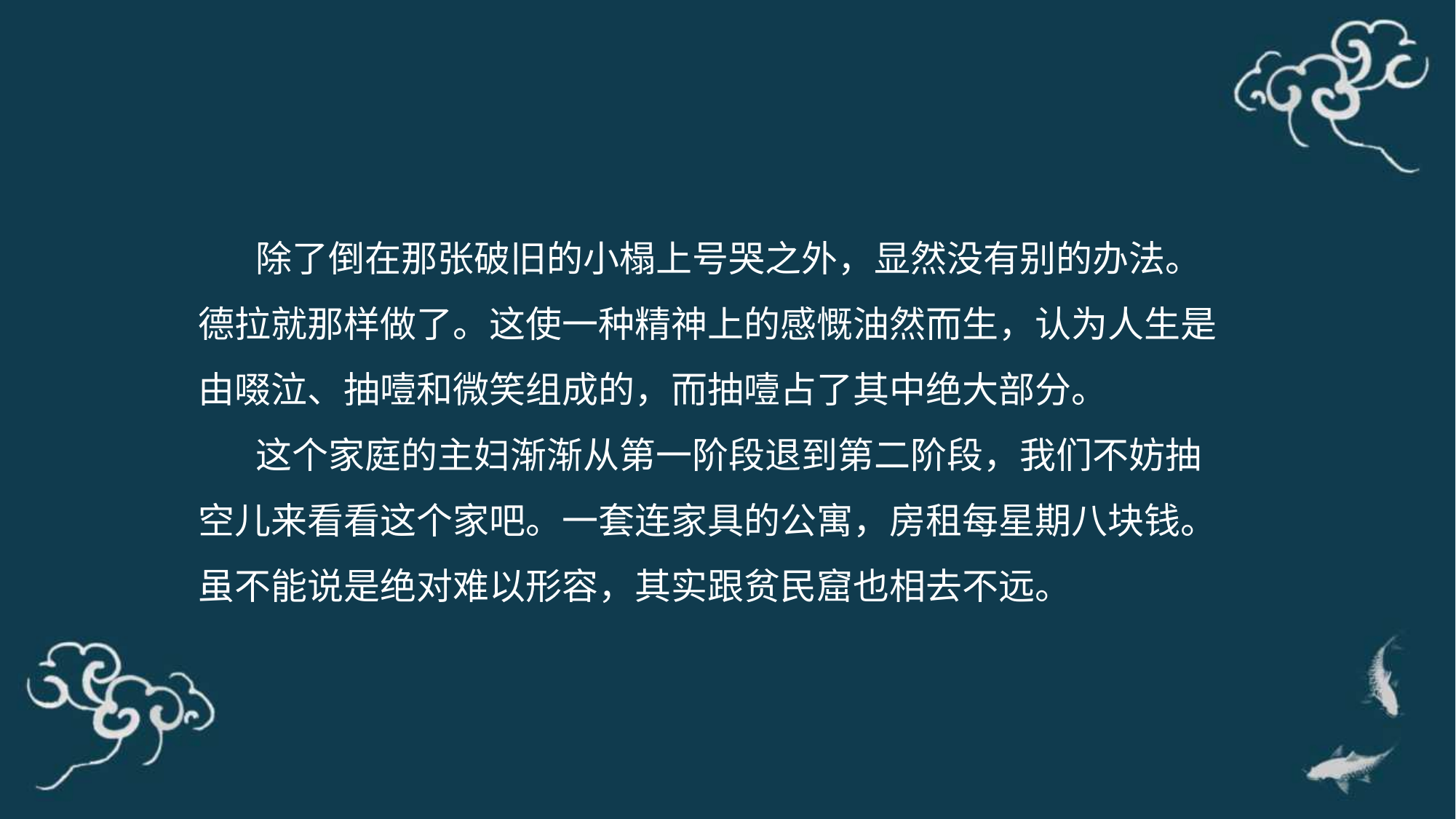

除了倒在那张破旧的小榻上号哭之外，显然没有别的办法。德拉就那样做了。这使一种精神上的感慨油然而生，认为人生是由啜泣、抽噎和微笑组成的，而抽噎占了其中绝大部分。
  这个家庭的主妇渐渐从第一阶段退到第二阶段，我们不妨抽空儿来看看这个家吧。一套连家具的公寓，房租每星期八块钱。虽不能说是绝对难以形容，其实跟贫民窟也相去不远。